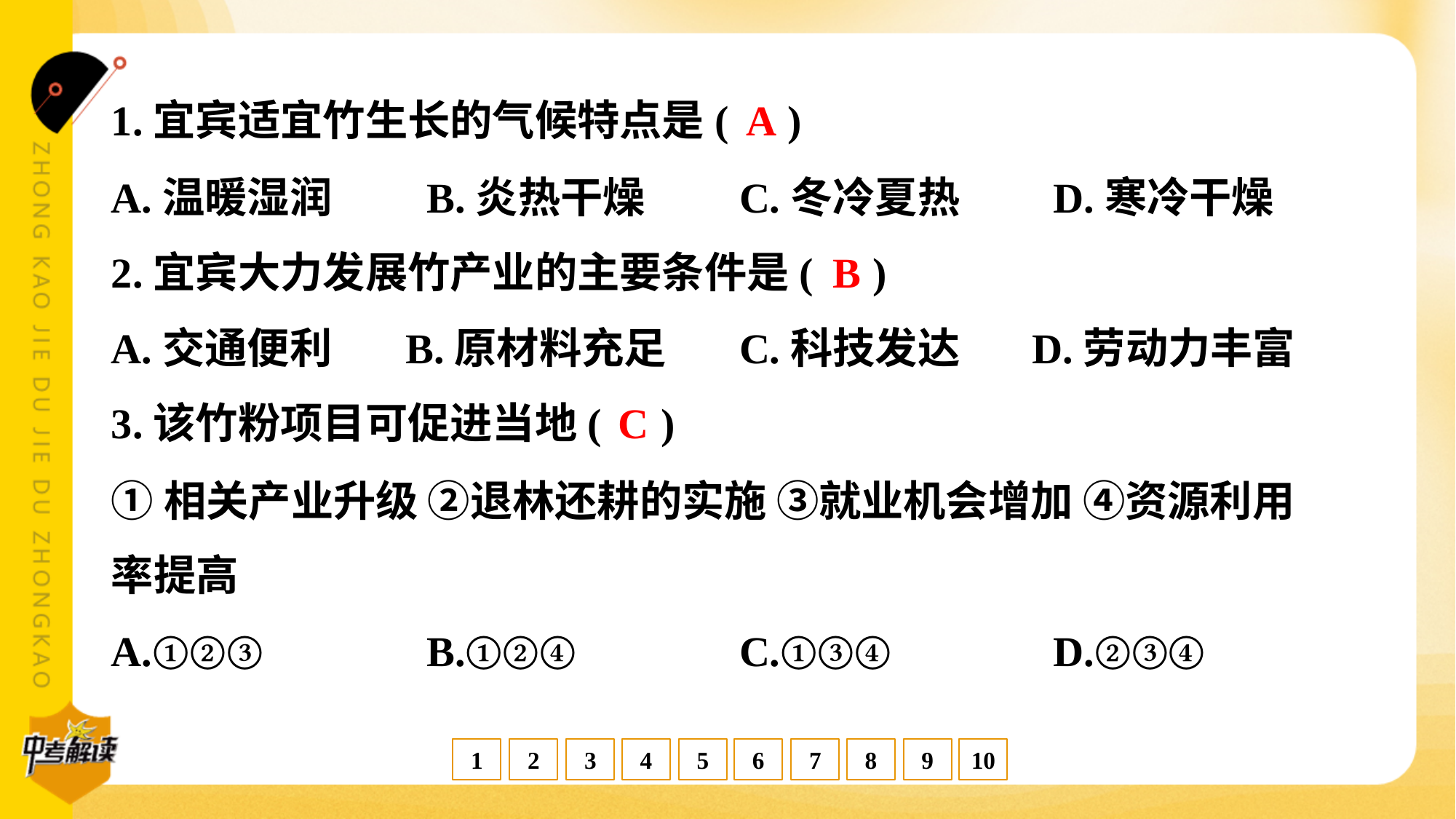

A
1.宜宾适宜竹生长的气候特点是(     )
A.温暖湿润	B.炎热干燥	C.冬冷夏热	D.寒冷干燥
B
2.宜宾大力发展竹产业的主要条件是(     )
A.交通便利	B.原材料充足	C.科技发达	D.劳动力丰富
C
3.该竹粉项目可促进当地(     )
①相关产业升级 ②退林还耕的实施 ③就业机会增加 ④资源利用
率提高
A.①②③	B.①②④	C.①③④	D.②③④